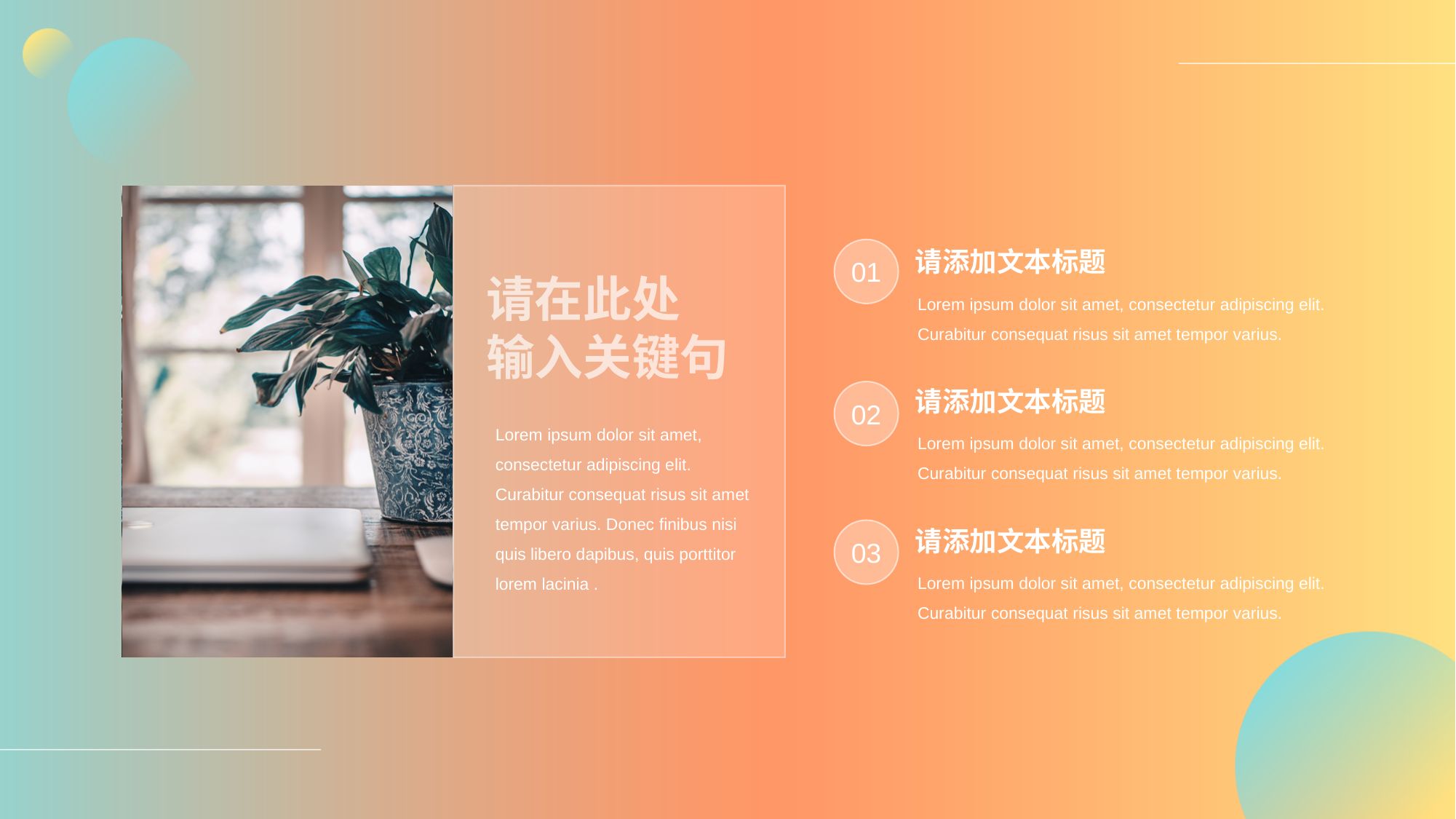

01
请添加文本标题
请在此处
输入关键句
Lorem ipsum dolor sit amet, consectetur adipiscing elit. Curabitur consequat risus sit amet tempor varius.
请添加文本标题
02
Lorem ipsum dolor sit amet, consectetur adipiscing elit. Curabitur consequat risus sit amet tempor varius. Donec finibus nisi quis libero dapibus, quis porttitor lorem lacinia .
Lorem ipsum dolor sit amet, consectetur adipiscing elit. Curabitur consequat risus sit amet tempor varius.
请添加文本标题
03
Lorem ipsum dolor sit amet, consectetur adipiscing elit. Curabitur consequat risus sit amet tempor varius.